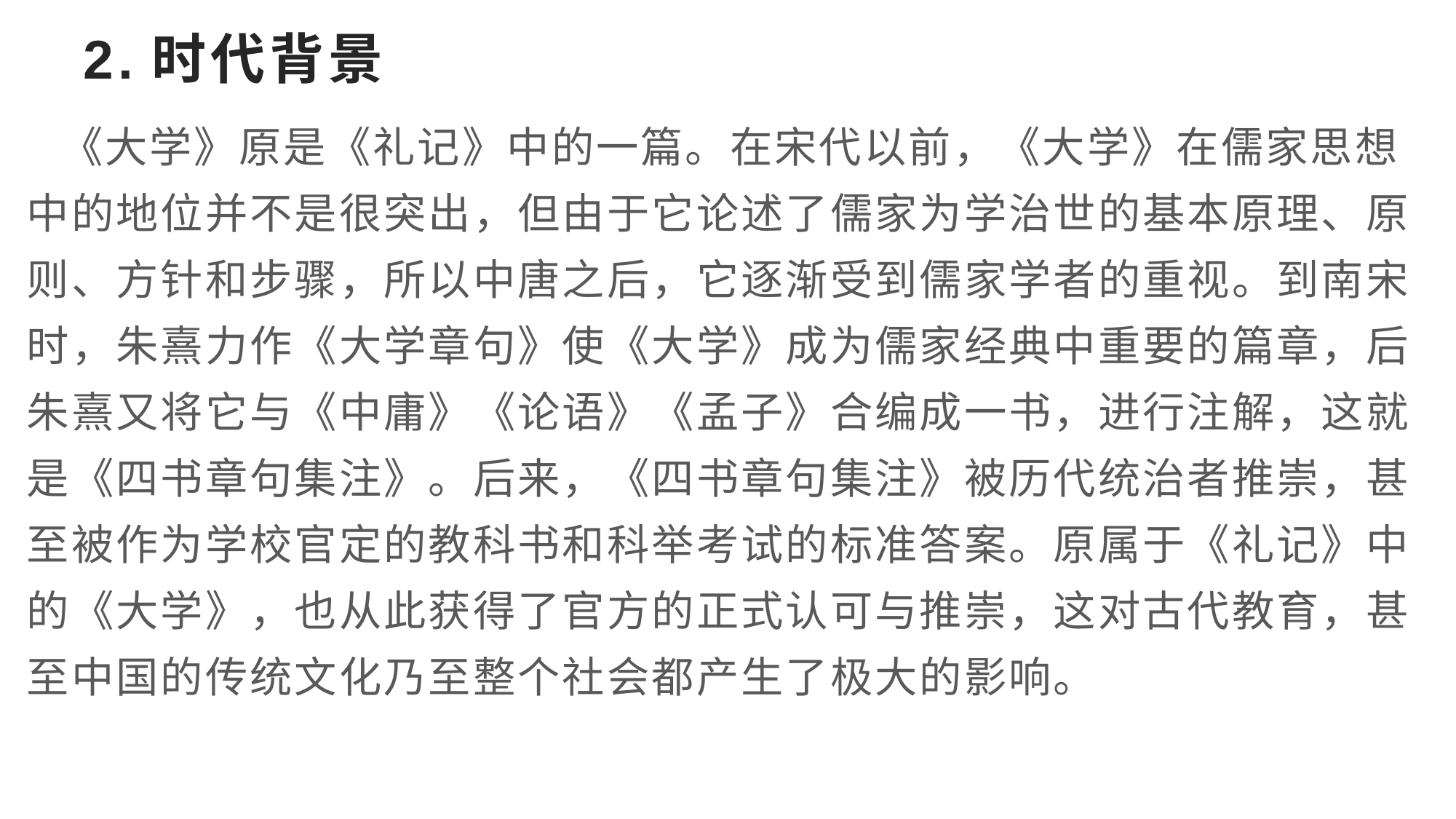

# 2.时代背景
  《大学》原是《礼记》中的一篇。在宋代以前，《大学》在儒家思想中的地位并不是很突出，但由于它论述了儒家为学治世的基本原理、原则、方针和步骤，所以中唐之后，它逐渐受到儒家学者的重视。到南宋时，朱熹力作《大学章句》使《大学》成为儒家经典中重要的篇章，后朱熹又将它与《中庸》《论语》《孟子》合编成一书，进行注解，这就是《四书章句集注》。后来，《四书章句集注》被历代统治者推崇，甚至被作为学校官定的教科书和科举考试的标准答案。原属于《礼记》中的《大学》，也从此获得了官方的正式认可与推崇，这对古代教育，甚至中国的传统文化乃至整个社会都产生了极大的影响。